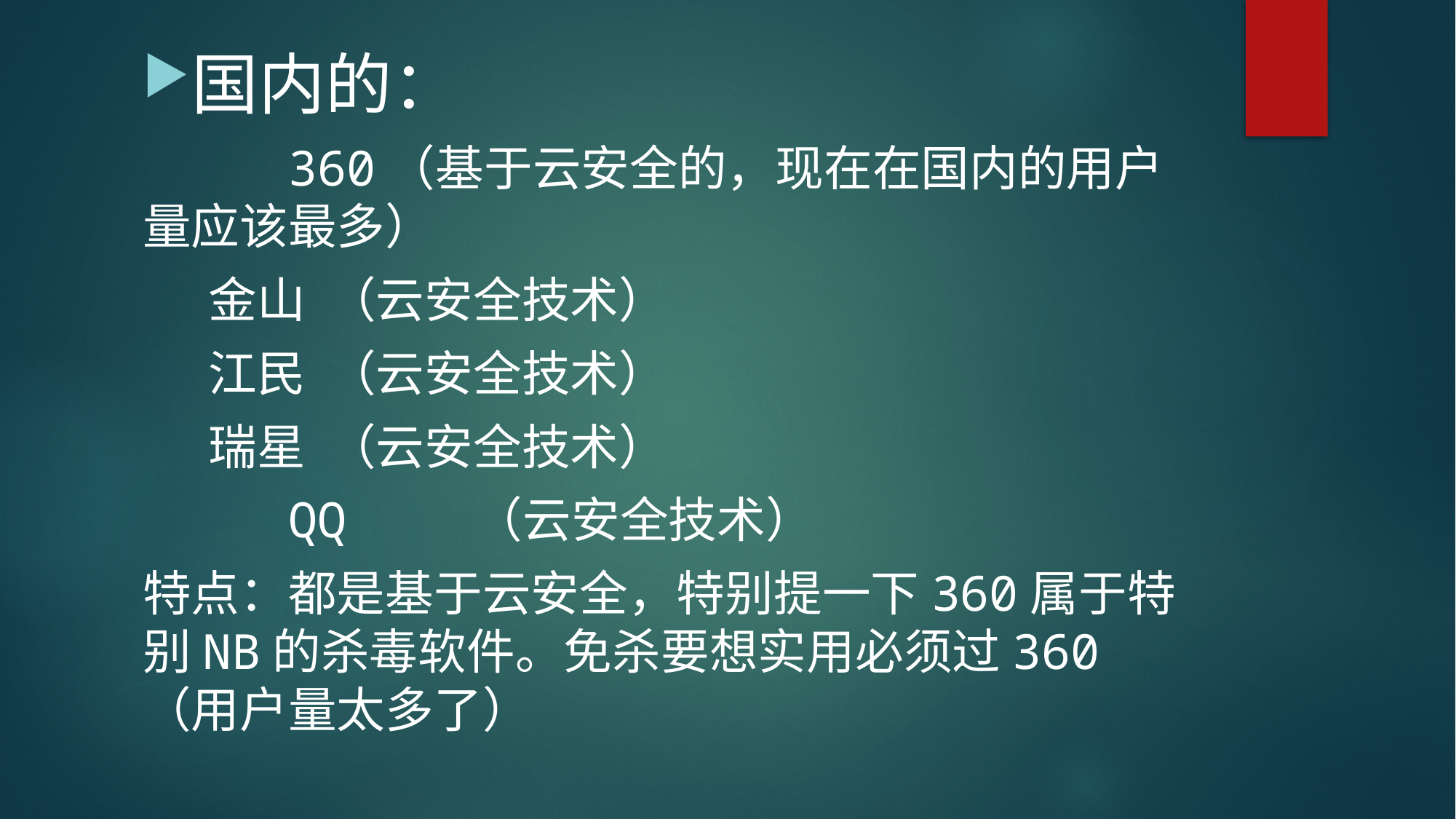

国内的：
     360（基于云安全的，现在在国内的用户量应该最多）
     金山  （云安全技术）
     江民  （云安全技术）
     瑞星  （云安全技术）
     QQ    （云安全技术）
特点：都是基于云安全，特别提一下360属于特别NB的杀毒软件。免杀要想实用必须过360（用户量太多了）